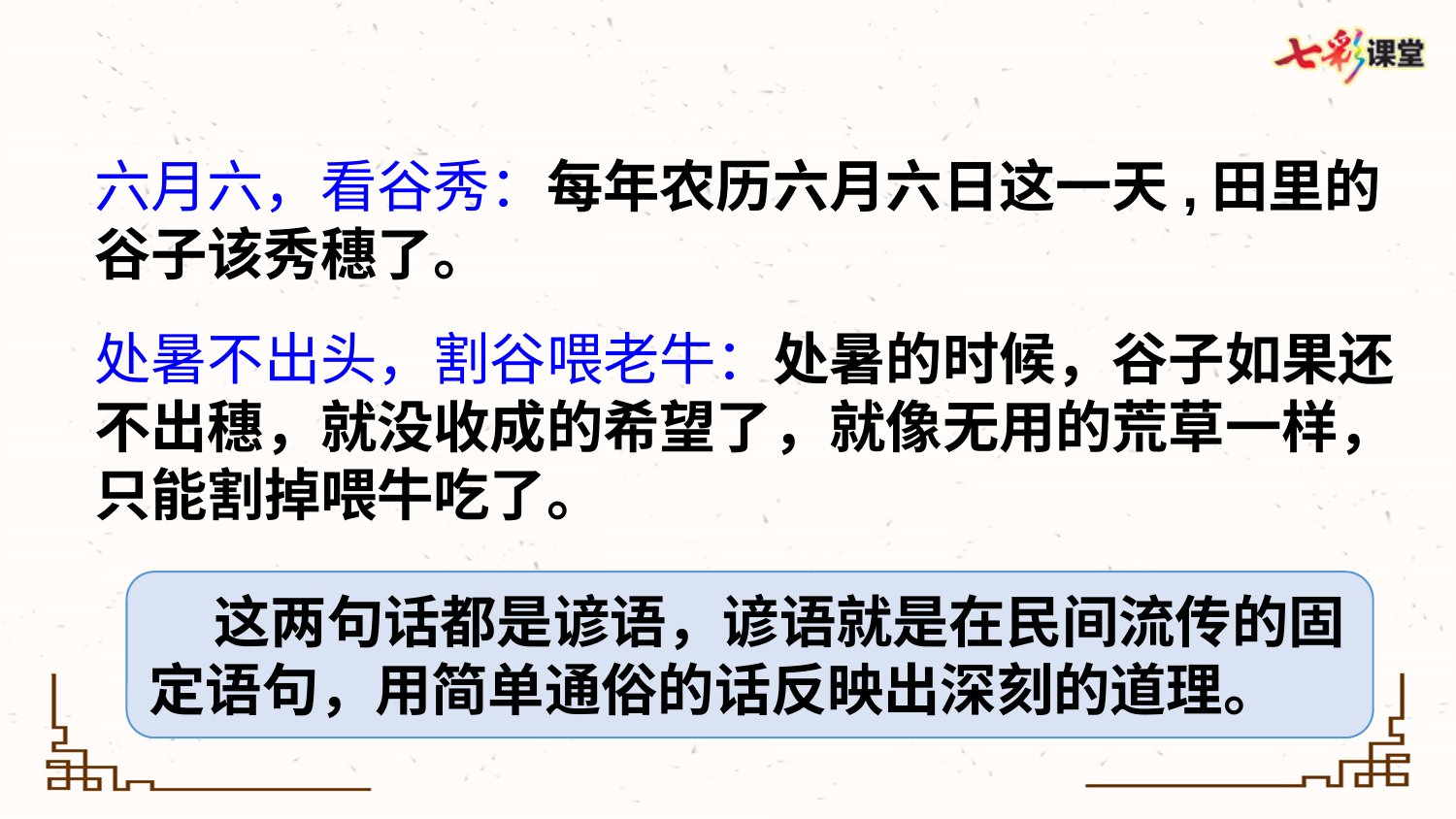

六月六，看谷秀：每年农历六月六日这一天,田里的谷子该秀穗了。
处暑不出头，割谷喂老牛：处暑的时候，谷子如果还不出穗，就没收成的希望了，就像无用的荒草一样，只能割掉喂牛吃了。
    这两句话都是谚语，谚语就是在民间流传的固定语句，用简单通俗的话反映出深刻的道理。